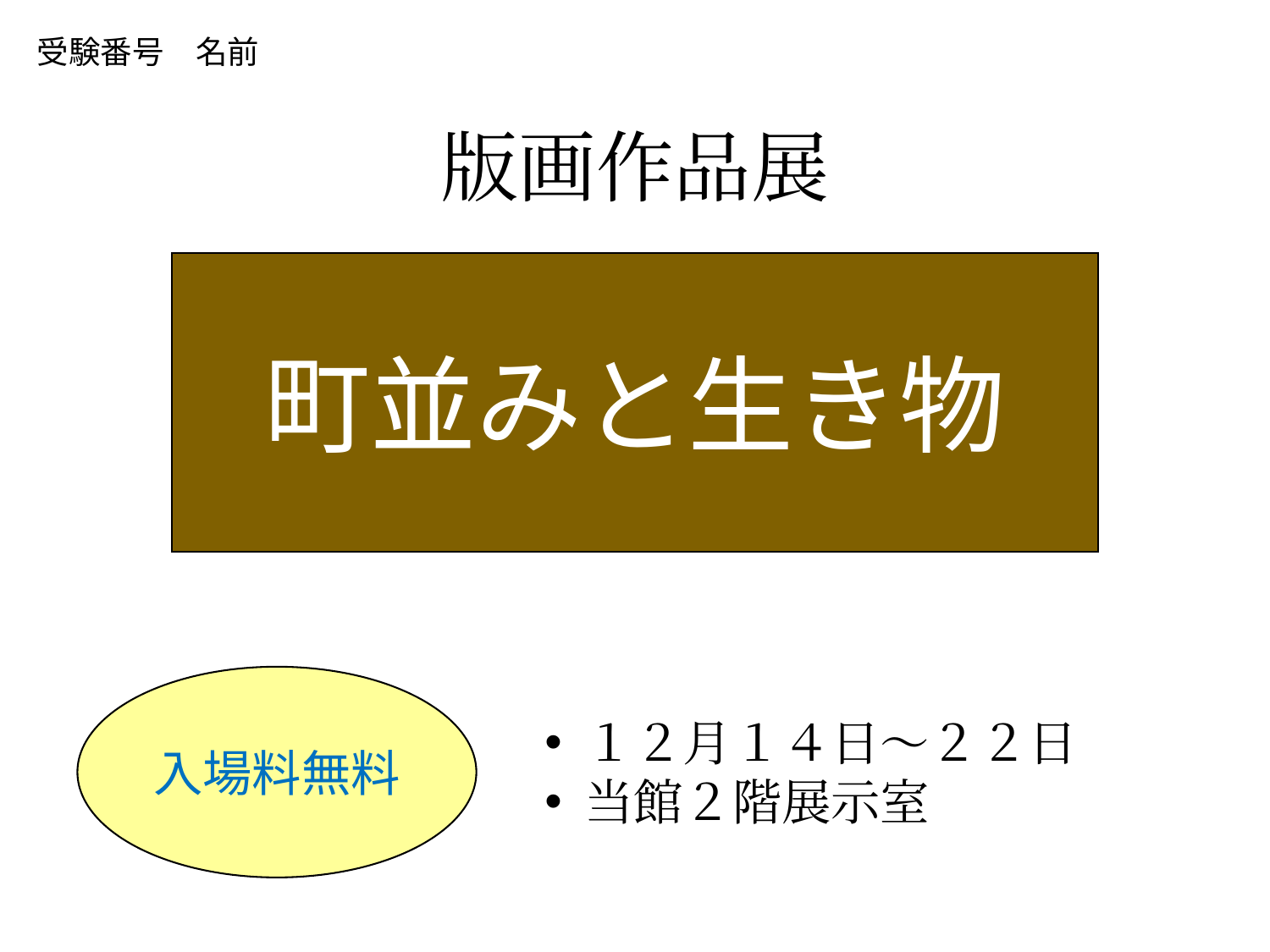

受験番号　名前
版画作品展
町並みと生き物
入場料無料
１２月１４日～２２日
当館２階展示室